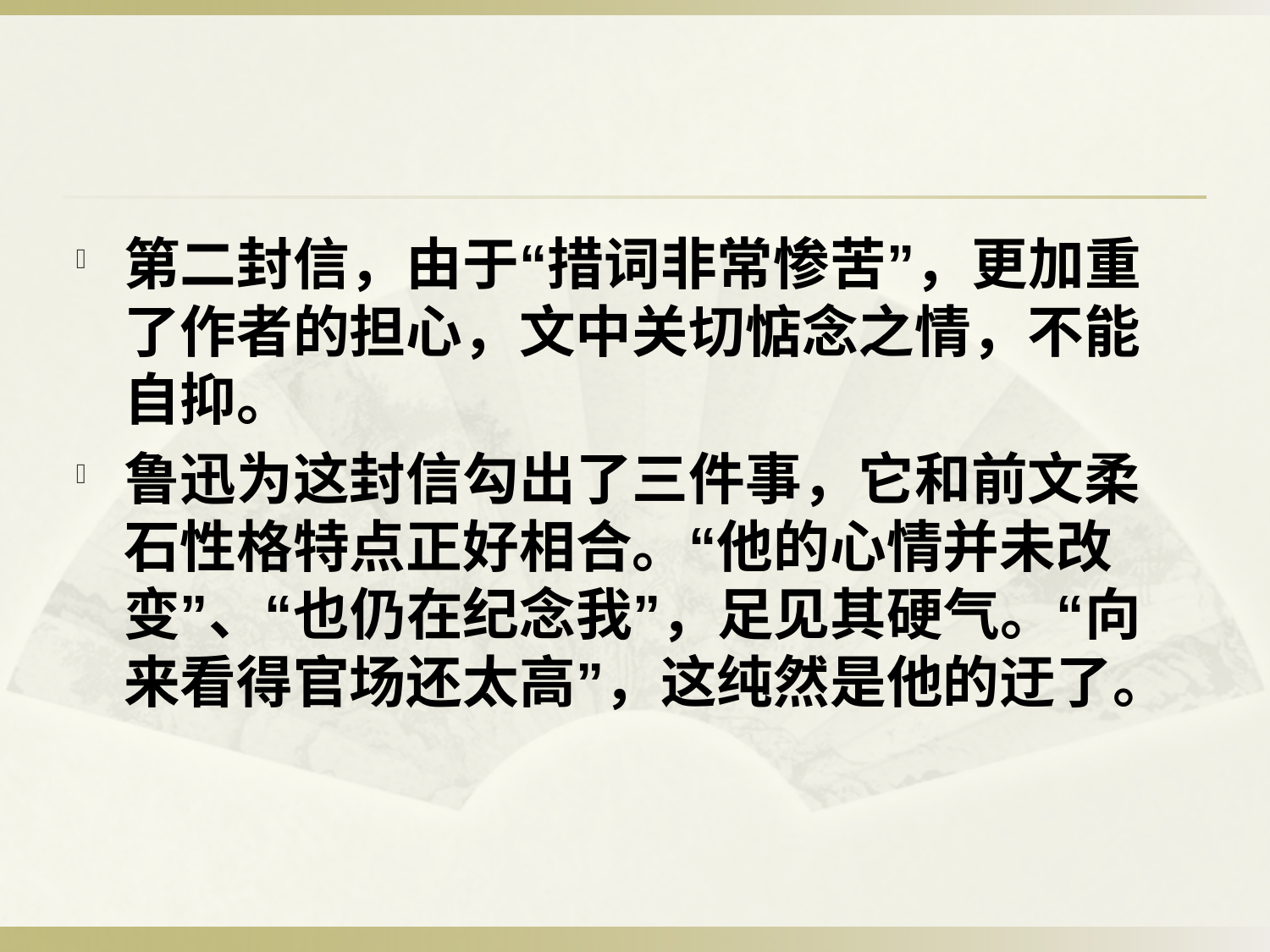

#
第二封信，由于“措词非常惨苦”，更加重了作者的担心，文中关切惦念之情，不能自抑。
鲁迅为这封信勾出了三件事，它和前文柔石性格特点正好相合。“他的心情并未改变”、“也仍在纪念我”，足见其硬气。“向来看得官场还太高”，这纯然是他的迂了。